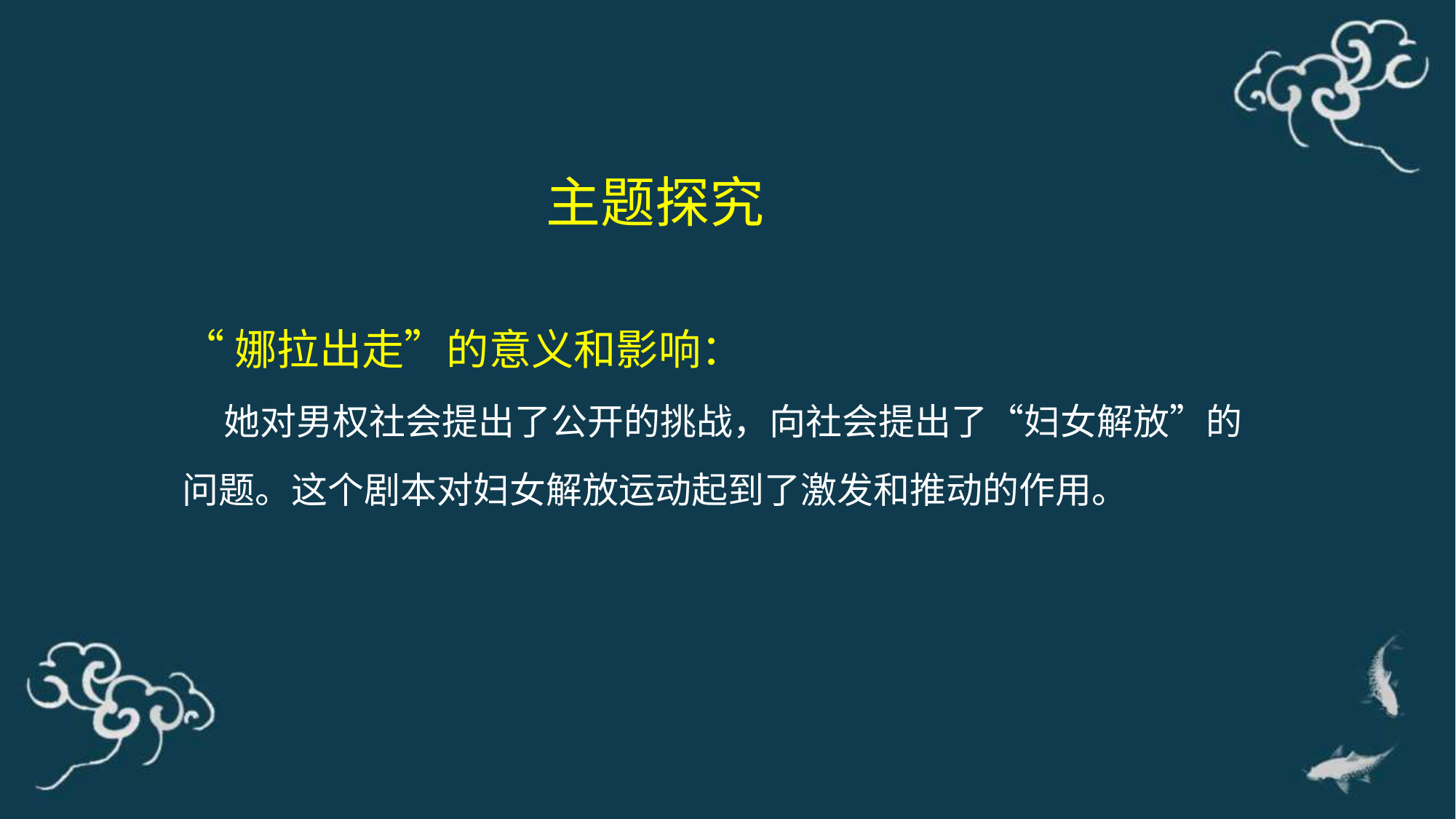

主题探究
“娜拉出走”的意义和影响：
    她对男权社会提出了公开的挑战，向社会提出了“妇女解放”的问题。这个剧本对妇女解放运动起到了激发和推动的作用。